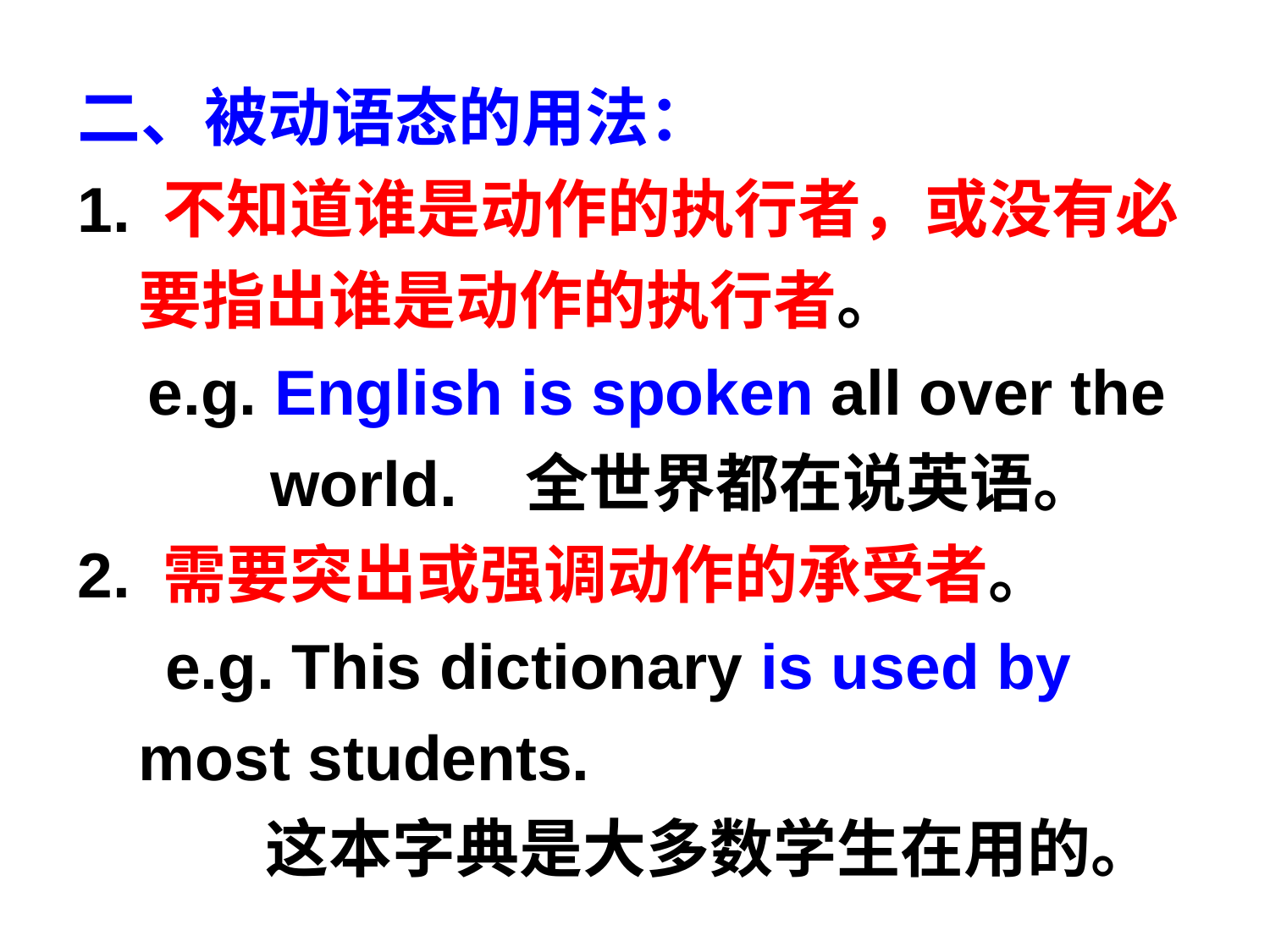

二、被动语态的用法：
1. 不知道谁是动作的执行者，或没有必要指出谁是动作的执行者。
    e.g. English is spoken all over the
           world.   全世界都在说英语。
2. 需要突出或强调动作的承受者。
     e.g. This dictionary is used by most students.
            这本字典是大多数学生在用的。